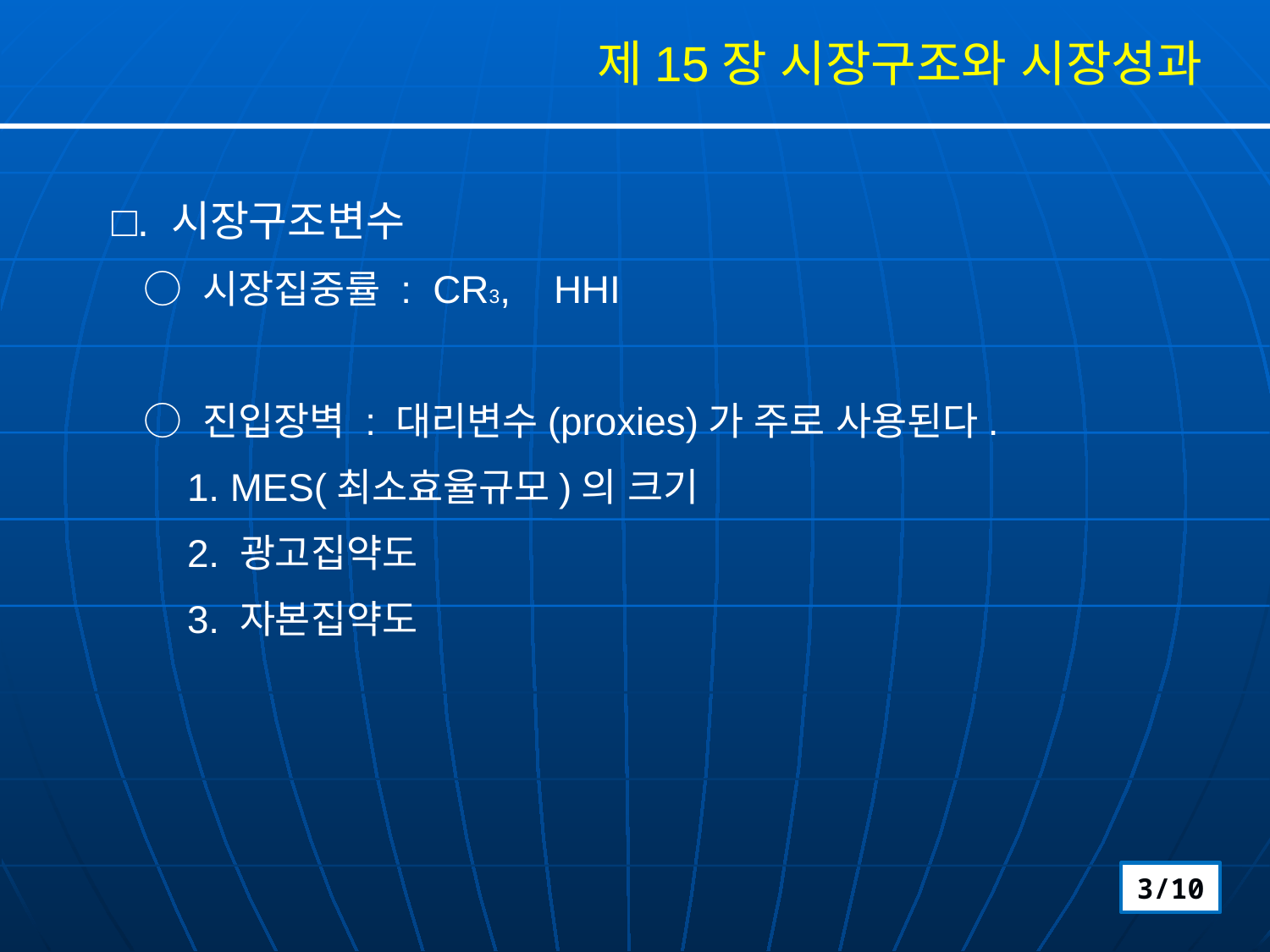

제15장 시장구조와 시장성과

□. 시장구조변수
   ○ 시장집중률 :  CR3,    HHI

   ○ 진입장벽 : 대리변수(proxies)가 주로 사용된다.
       1. MES(최소효율규모)의 크기
       2. 광고집약도
       3. 자본집약도

3/10